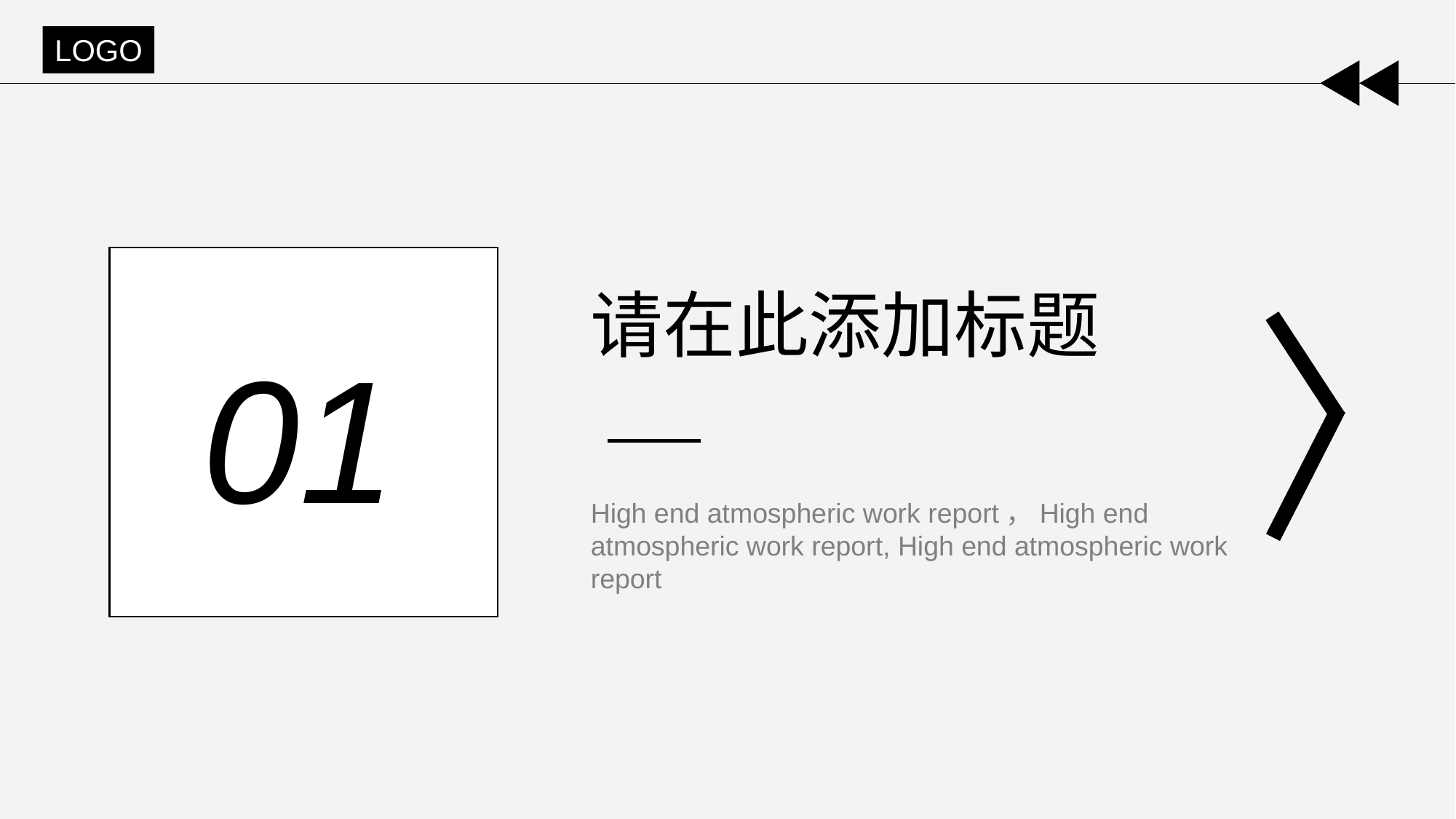

LOGO

01
请在此添加标题
High end atmospheric work report，High end atmospheric work report, High end atmospheric work report
https://www.ypppt.com/